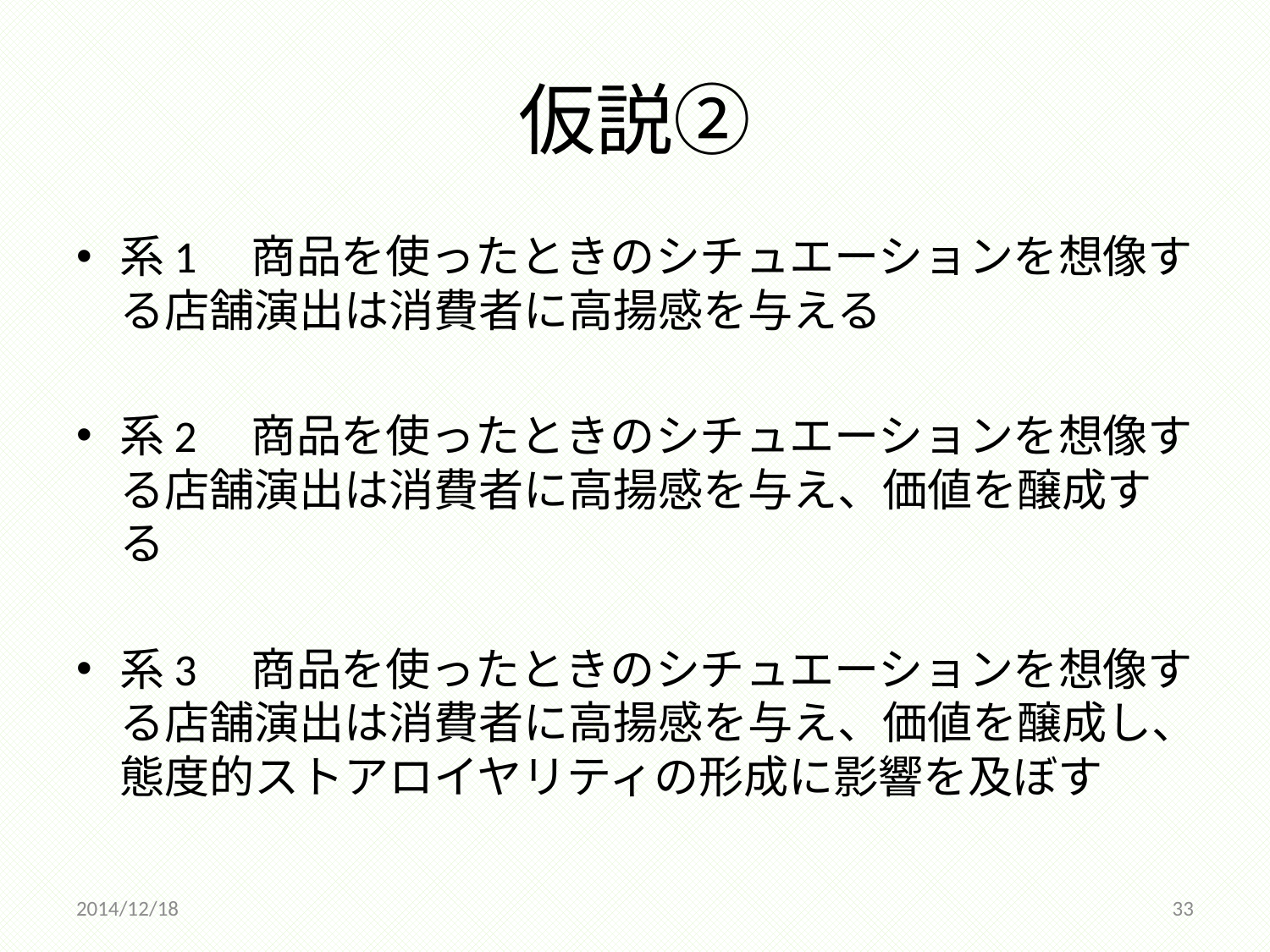

# 仮説②
系1　商品を使ったときのシチュエーションを想像する店舗演出は消費者に高揚感を与える

系2　商品を使ったときのシチュエーションを想像する店舗演出は消費者に高揚感を与え、価値を醸成する

系3　商品を使ったときのシチュエーションを想像する店舗演出は消費者に高揚感を与え、価値を醸成し、態度的ストアロイヤリティの形成に影響を及ぼす

2014/12/18
33